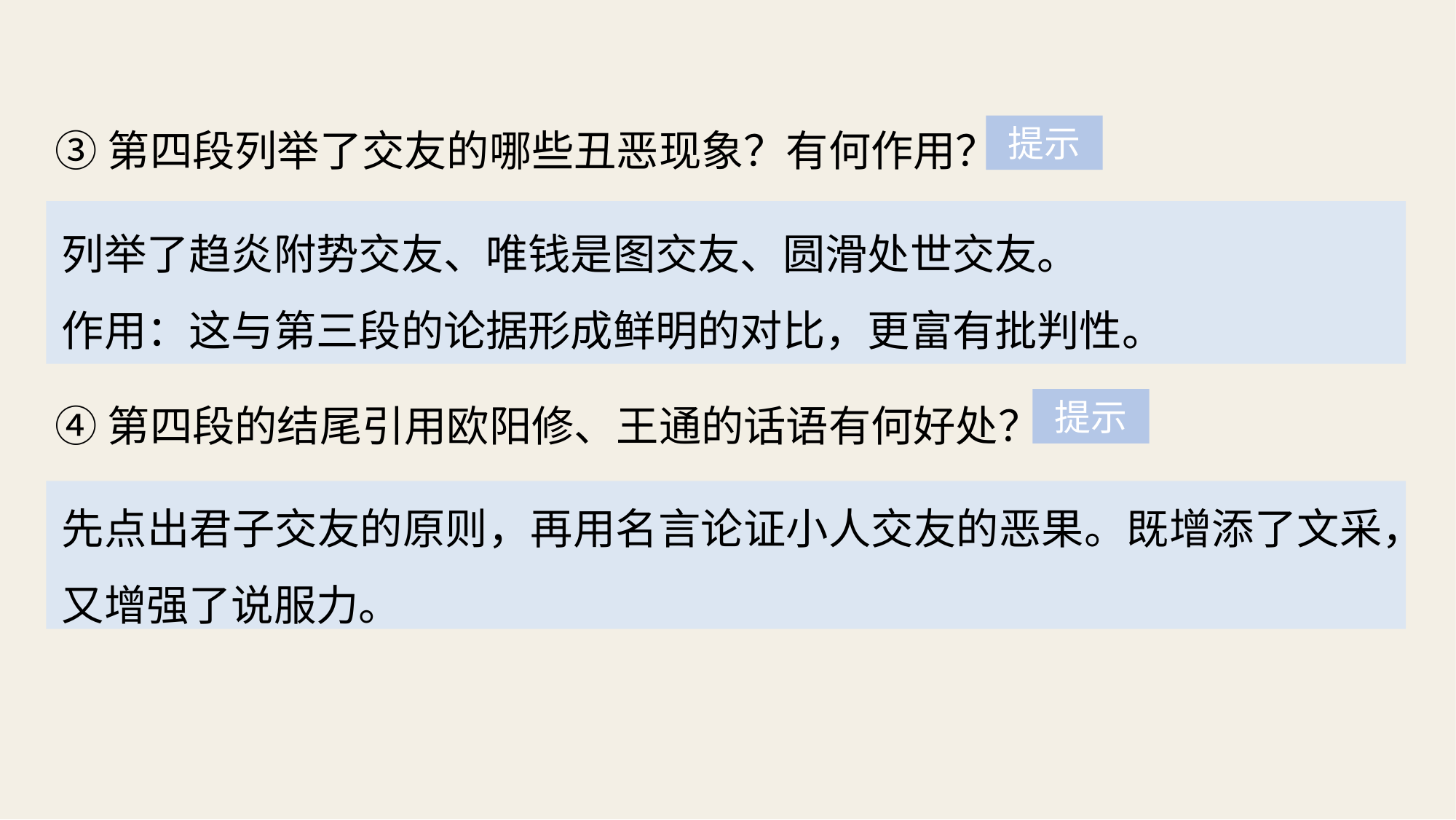

③第四段列举了交友的哪些丑恶现象？有何作用？
提示
列举了趋炎附势交友、唯钱是图交友、圆滑处世交友。
作用：这与第三段的论据形成鲜明的对比，更富有批判性。

④第四段的结尾引用欧阳修、王通的话语有何好处？
提示
先点出君子交友的原则，再用名言论证小人交友的恶果。既增添了文采，又增强了说服力。